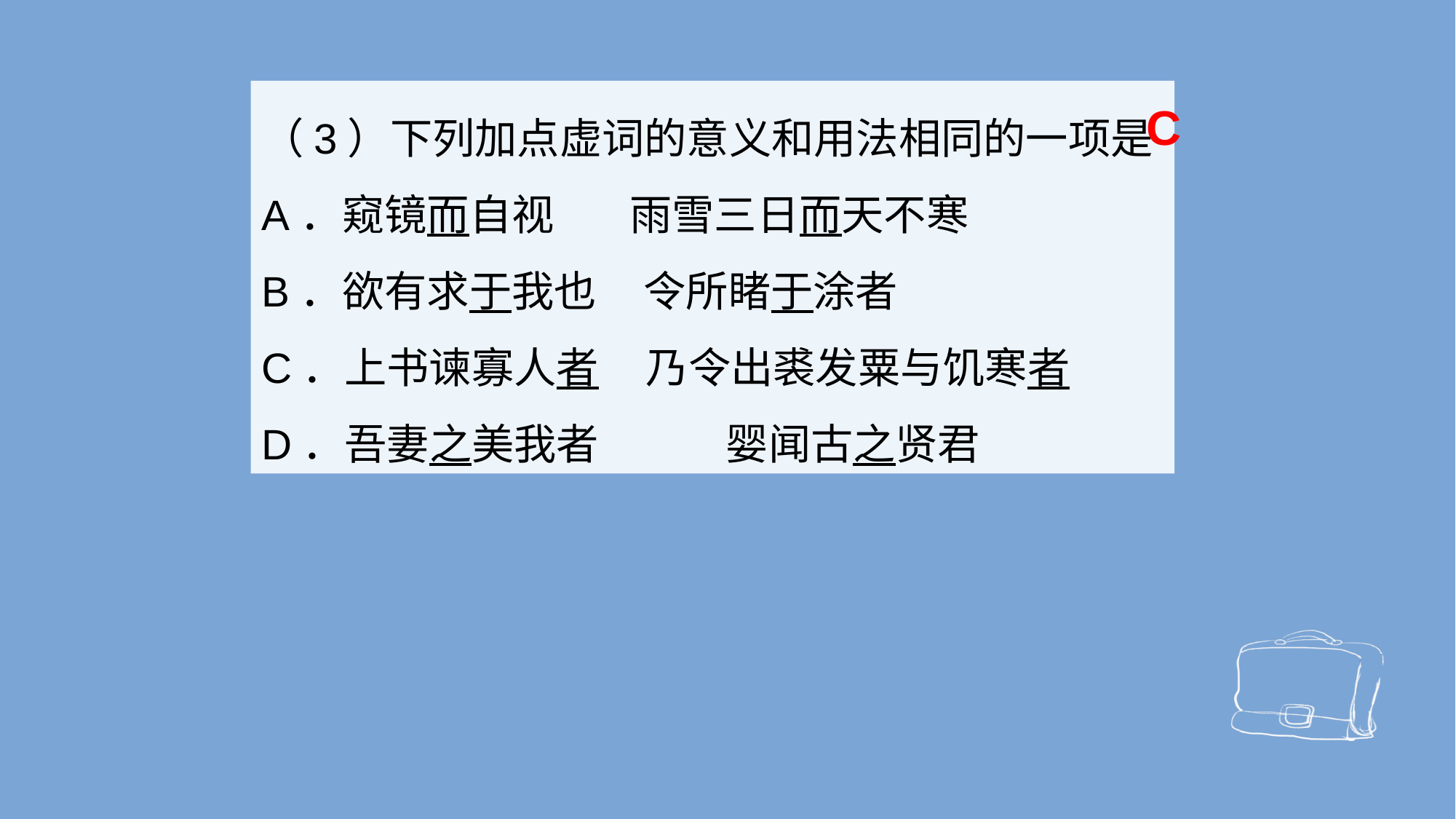

（3）下列加点虚词的意义和用法相同的一项是
A．窥镜而自视        雨雪三日而天不寒
B．欲有求于我也     令所睹于涂者
C．上书谏寡人者     乃令出裘发粟与饥寒者
D．吾妻之美我者　　　婴闻古之贤君
C